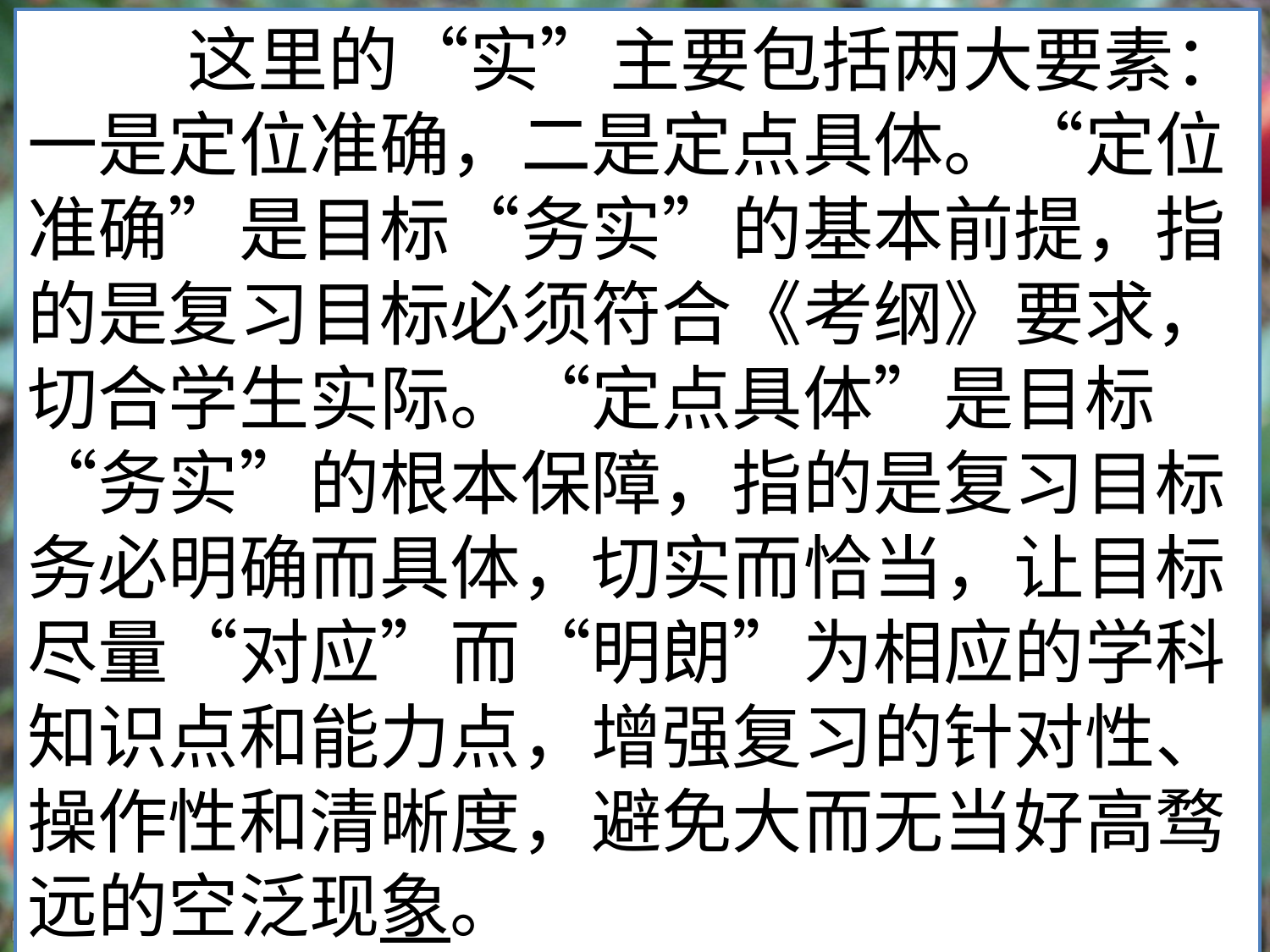

这里的“实”主要包括两大要素：一是定位准确，二是定点具体。“定位准确”是目标“务实”的基本前提，指的是复习目标必须符合《考纲》要求，切合学生实际。“定点具体”是目标“务实”的根本保障，指的是复习目标务必明确而具体，切实而恰当，让目标尽量“对应”而“明朗”为相应的学科知识点和能力点，增强复习的针对性、操作性和清晰度，避免大而无当好高骛远的空泛现象。